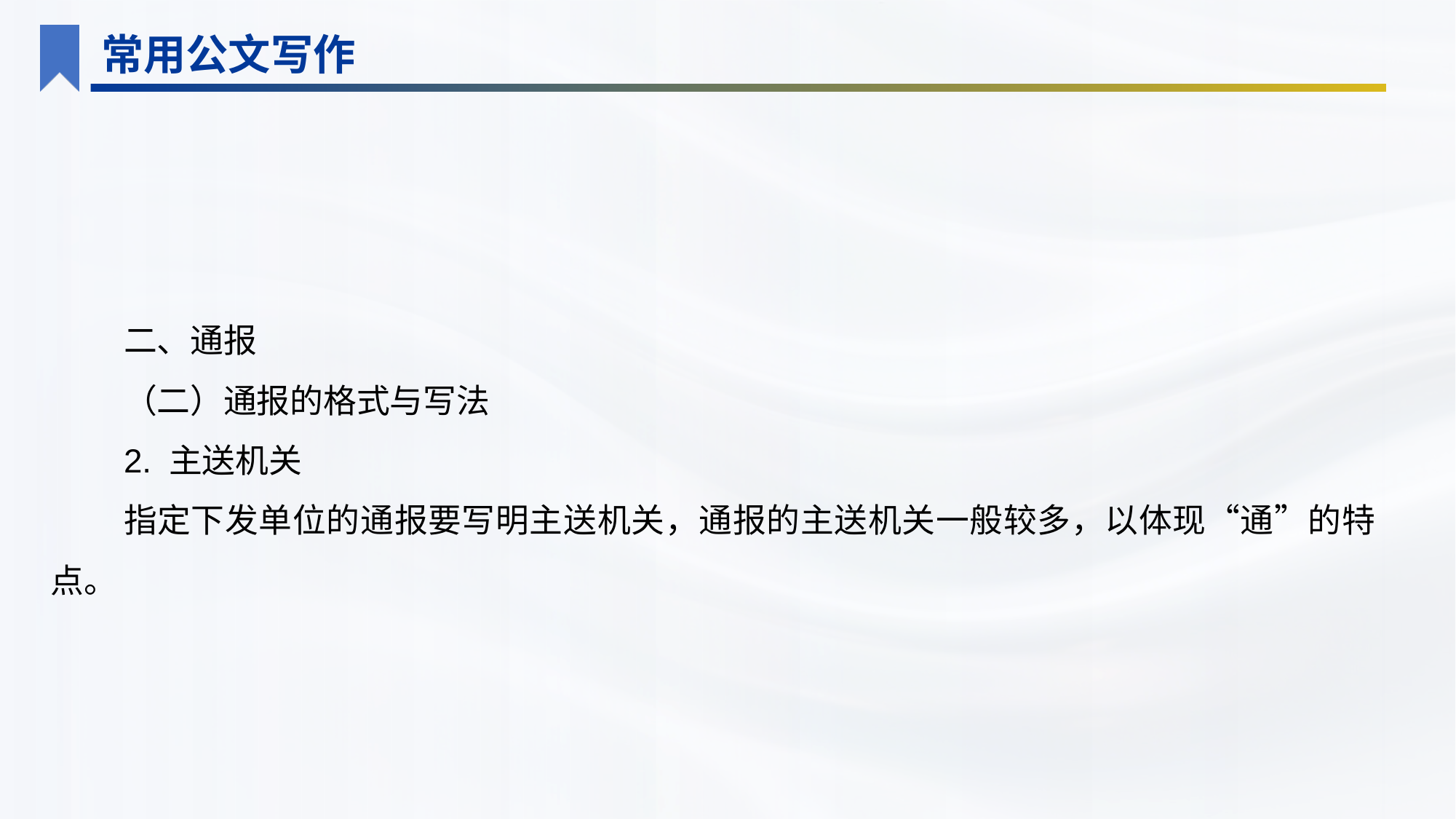

常用公文写作
二、通报
（二）通报的格式与写法
2. 主送机关
指定下发单位的通报要写明主送机关，通报的主送机关一般较多，以体现“通”的特点。